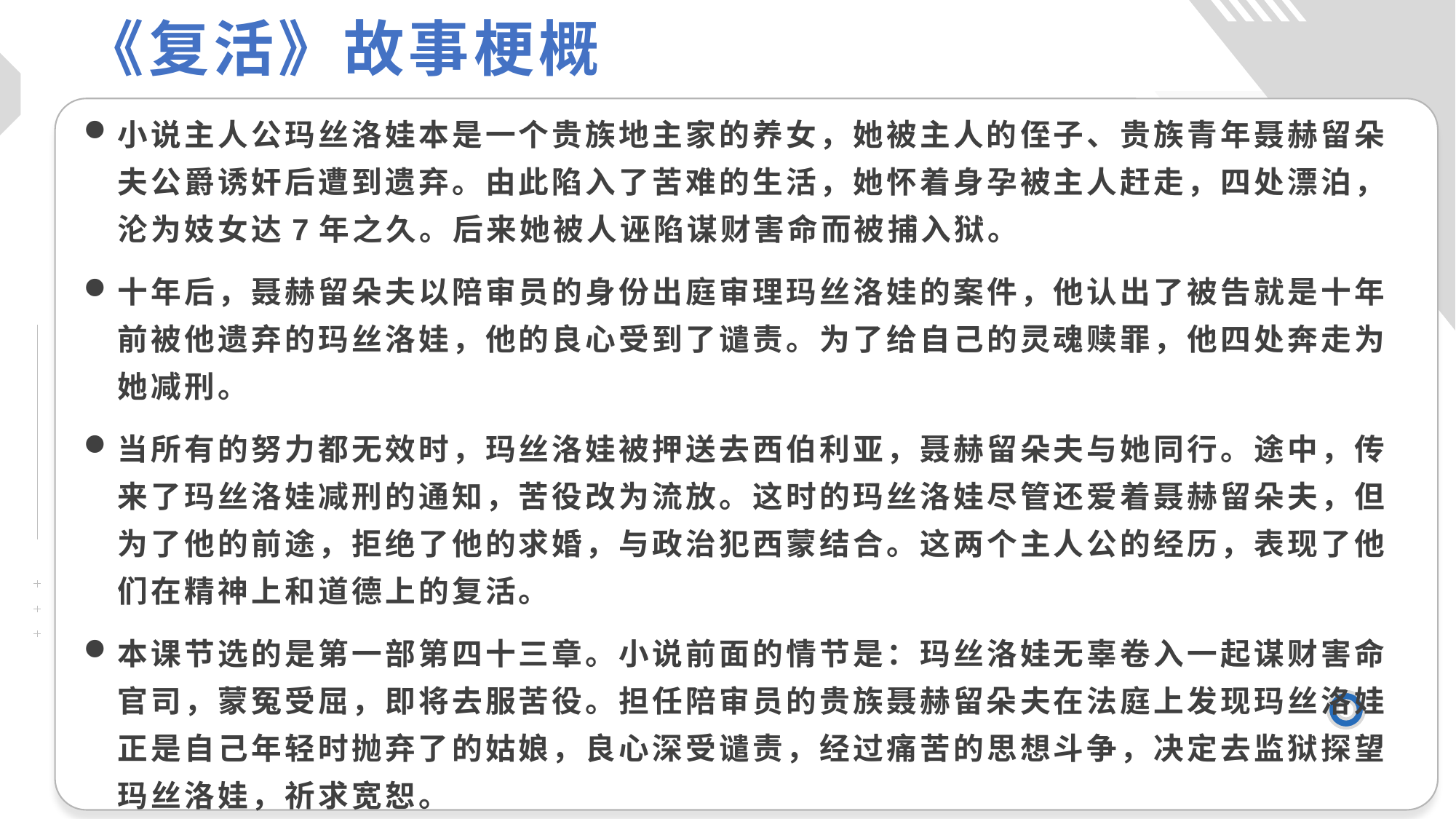

《复活》故事梗概

小说主人公玛丝洛娃本是一个贵族地主家的养女，她被主人的侄子、贵族青年聂赫留朵夫公爵诱奸后遭到遗弃。由此陷入了苦难的生活，她怀着身孕被主人赶走，四处漂泊，沦为妓女达7年之久。后来她被人诬陷谋财害命而被捕入狱。
十年后，聂赫留朵夫以陪审员的身份出庭审理玛丝洛娃的案件，他认出了被告就是十年前被他遗弃的玛丝洛娃，他的良心受到了谴责。为了给自己的灵魂赎罪，他四处奔走为她减刑。
当所有的努力都无效时，玛丝洛娃被押送去西伯利亚，聂赫留朵夫与她同行。途中，传来了玛丝洛娃减刑的通知，苦役改为流放。这时的玛丝洛娃尽管还爱着聂赫留朵夫，但为了他的前途，拒绝了他的求婚，与政治犯西蒙结合。这两个主人公的经历，表现了他们在精神上和道德上的复活。
本课节选的是第一部第四十三章。小说前面的情节是：玛丝洛娃无辜卷入一起谋财害命官司，蒙冤受屈，即将去服苦役。担任陪审员的贵族聂赫留朵夫在法庭上发现玛丝洛娃正是自己年轻时抛弃了的姑娘，良心深受谴责，经过痛苦的思想斗争，决定去监狱探望玛丝洛娃，祈求宽恕。